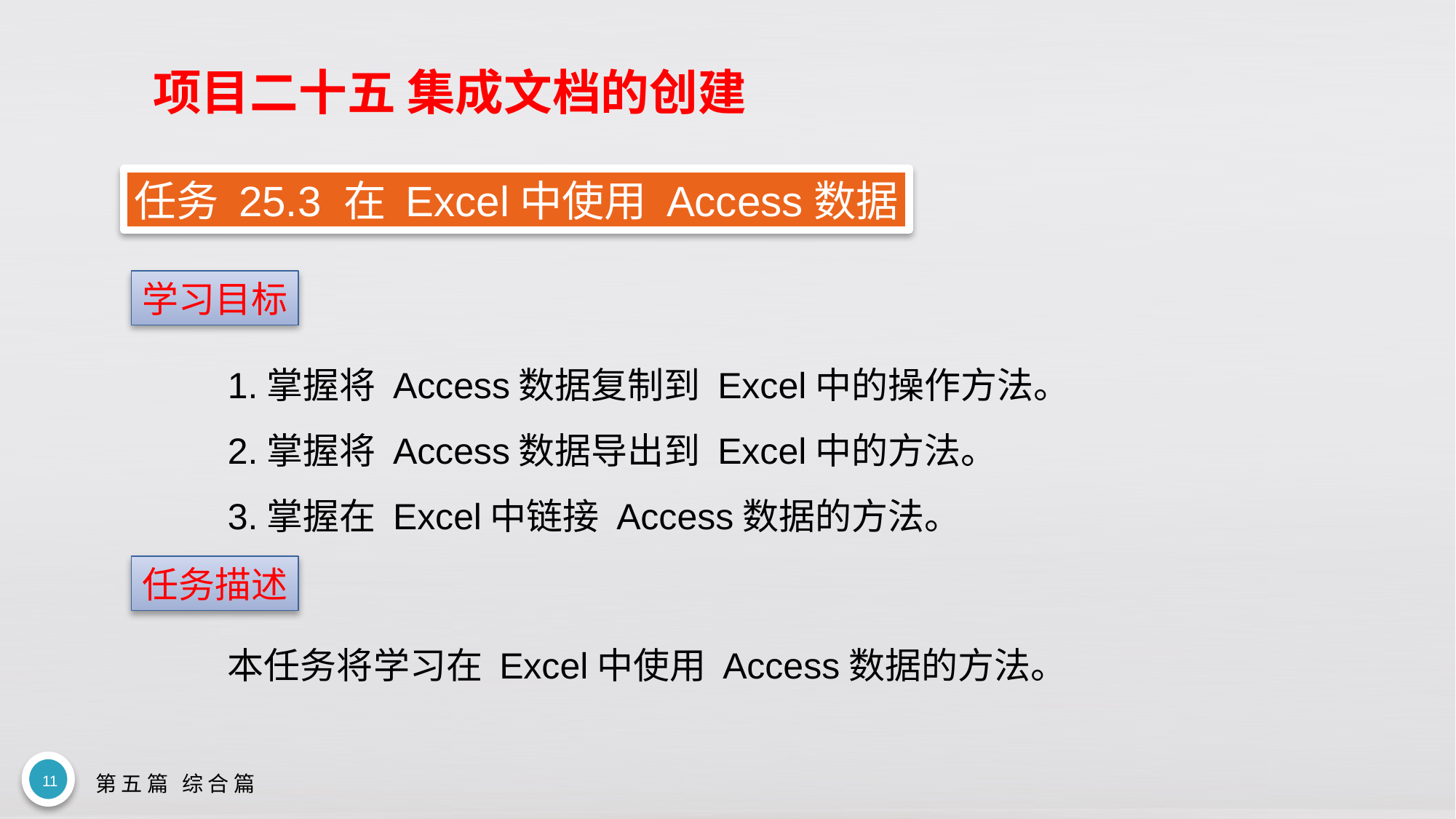

# 项目二十五 集成文档的创建
任务 25.3 在 Excel中使用 Access数据
学习目标
1.掌握将 Access数据复制到 Excel中的操作方法。
2.掌握将 Access数据导出到 Excel中的方法。
3.掌握在 Excel中链接 Access数据的方法。
任务描述
本任务将学习在 Excel中使用 Access数据的方法。
11